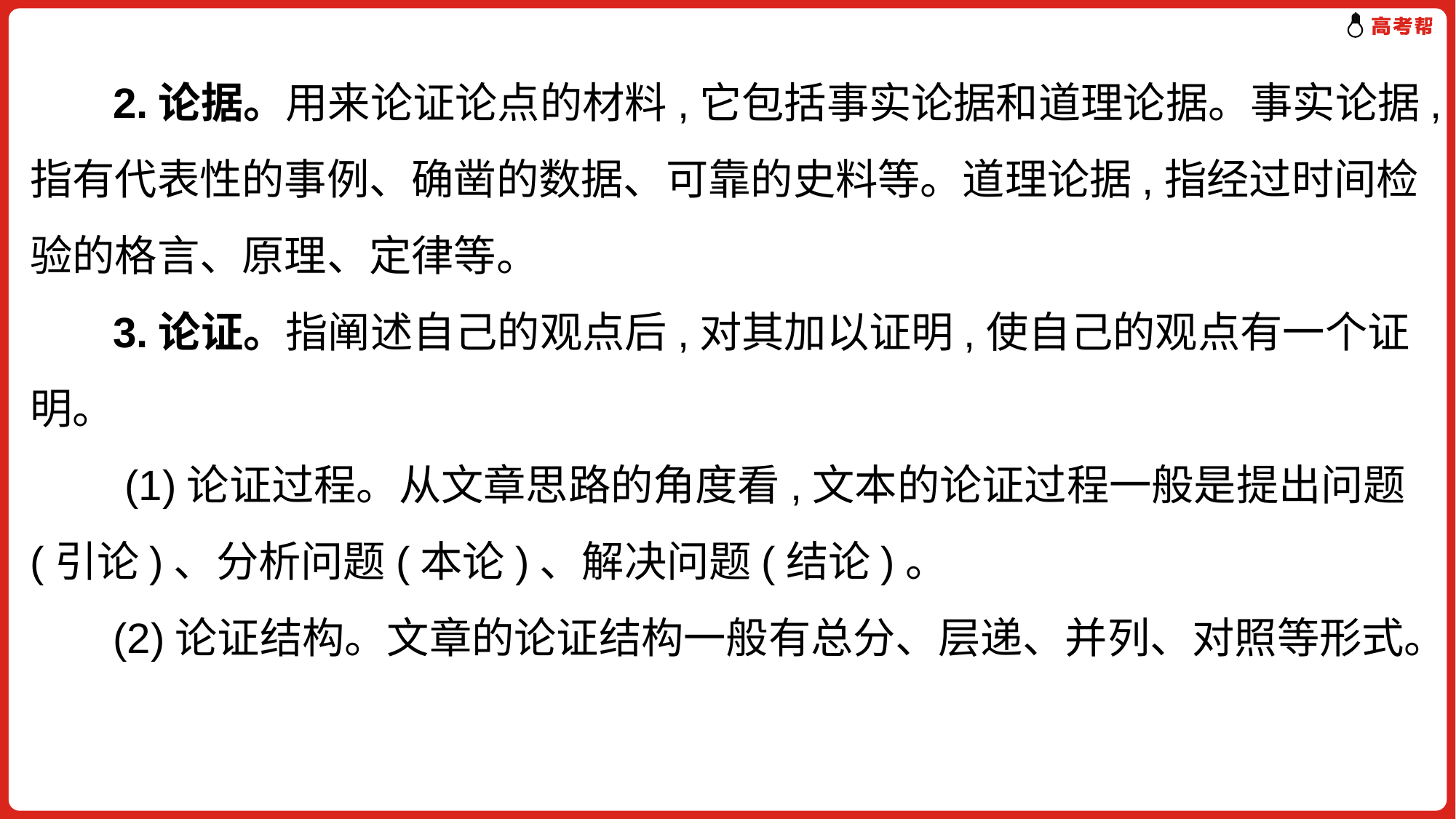

2.论据。用来论证论点的材料,它包括事实论据和道理论据。事实论据,指有代表性的事例、确凿的数据、可靠的史料等。道理论据,指经过时间检验的格言、原理、定律等。
       3.论证。指阐述自己的观点后,对其加以证明,使自己的观点有一个证明。
        (1)论证过程。从文章思路的角度看,文本的论证过程一般是提出问题(引论)、分析问题(本论)、解决问题(结论)。
       (2)论证结构。文章的论证结构一般有总分、层递、并列、对照等形式。